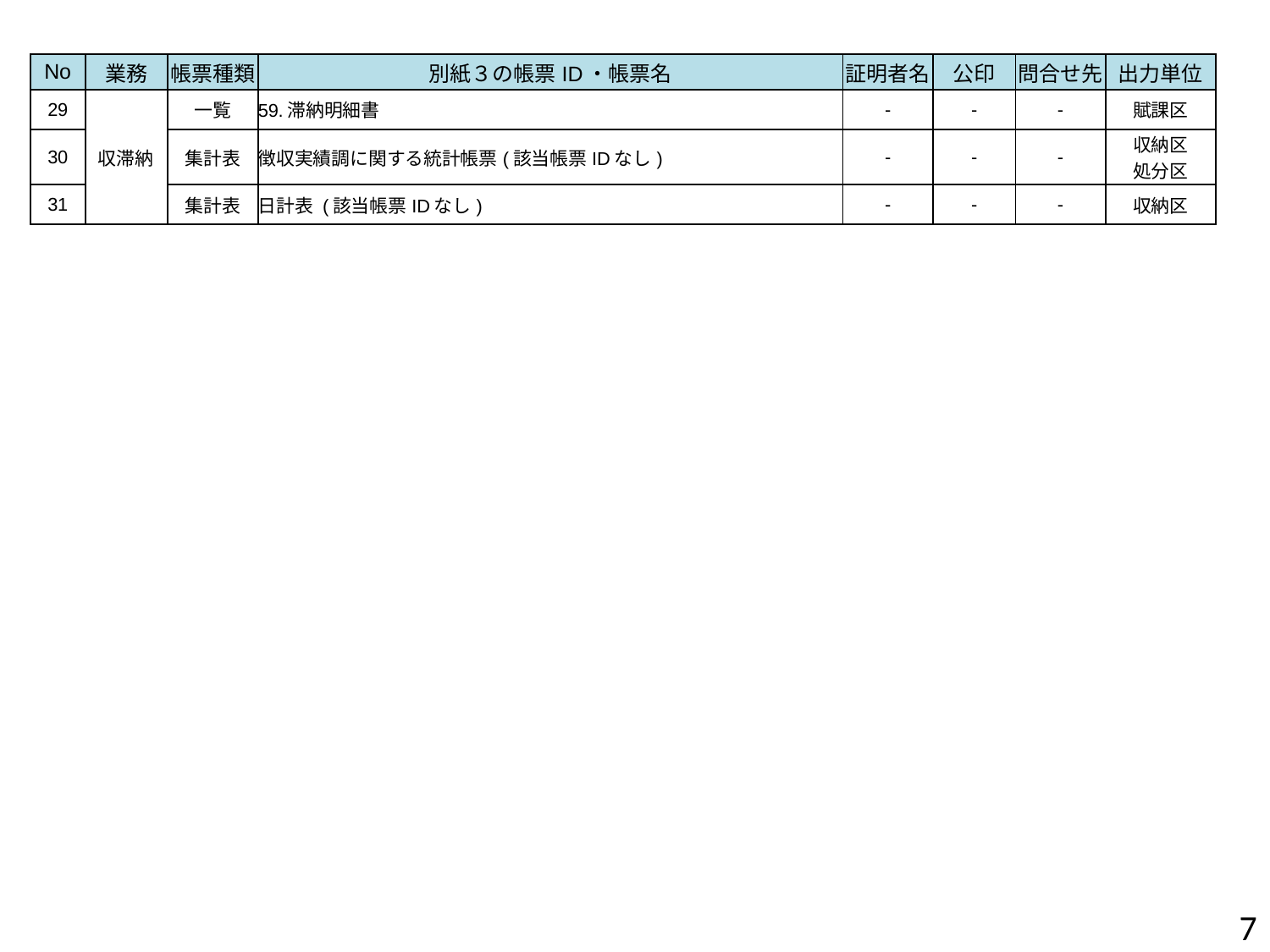

| No | 業務 | 帳票種類 | 別紙３の帳票ID・帳票名 | 証明者名 | 公印 | 問合せ先 | 出力単位 |
| --- | --- | --- | --- | --- | --- | --- | --- |
| 29 | 収滞納 | 一覧 | 59.滞納明細書 | - | - | - | 賦課区 |
| 30 |  | 集計表 | 徴収実績調に関する統計帳票(該当帳票IDなし) | - | - | - | 収納区 処分区 |
| 31 |  | 集計表 | 日計表 (該当帳票IDなし) | - | - | - | 収納区 |
7